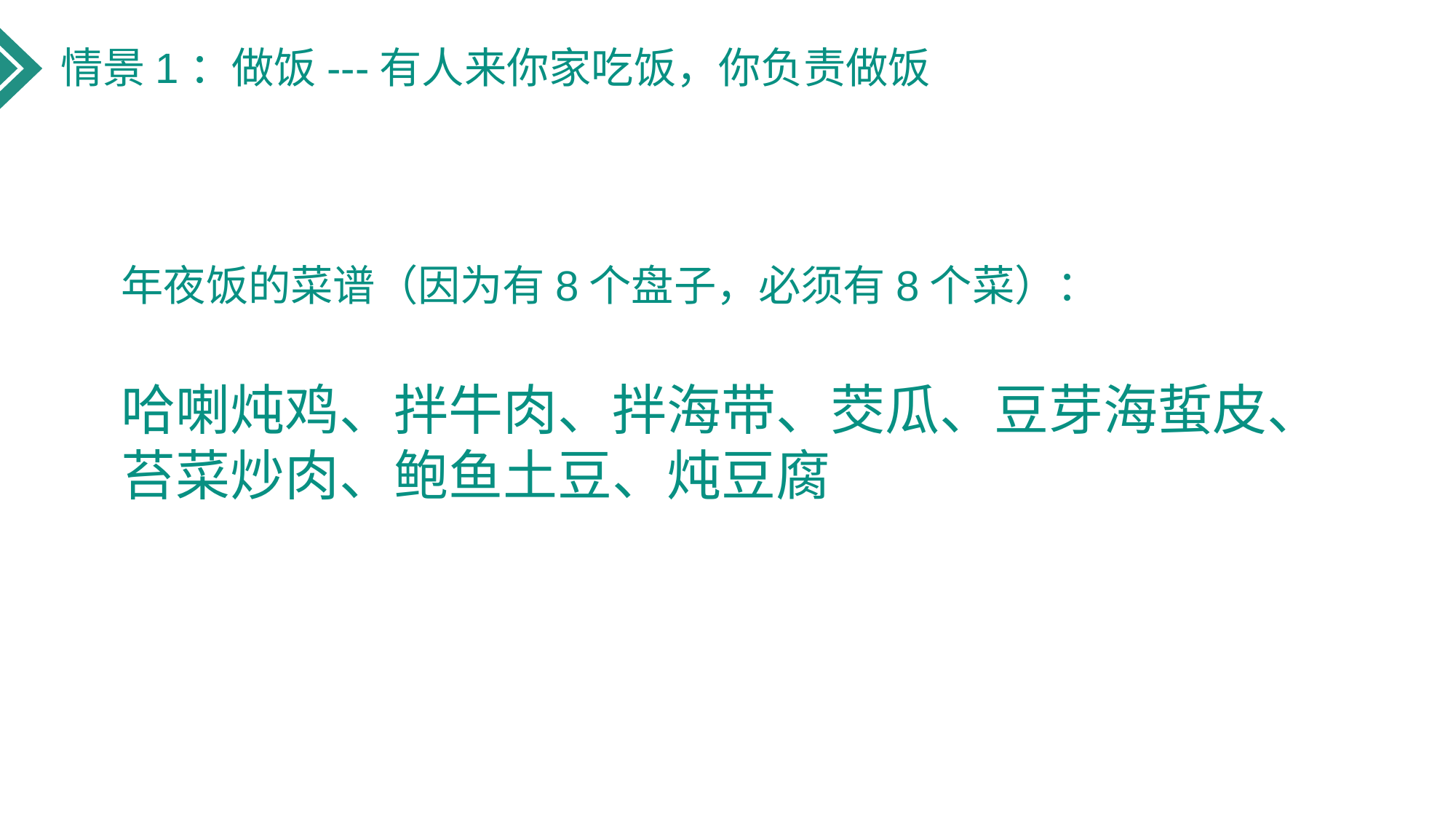

情景1：做饭---有人来你家吃饭，你负责做饭
年夜饭的菜谱（因为有8个盘子，必须有8个菜）：

哈喇炖鸡、拌牛肉、拌海带、茭瓜、豆芽海蜇皮、苔菜炒肉、鲍鱼土豆、炖豆腐